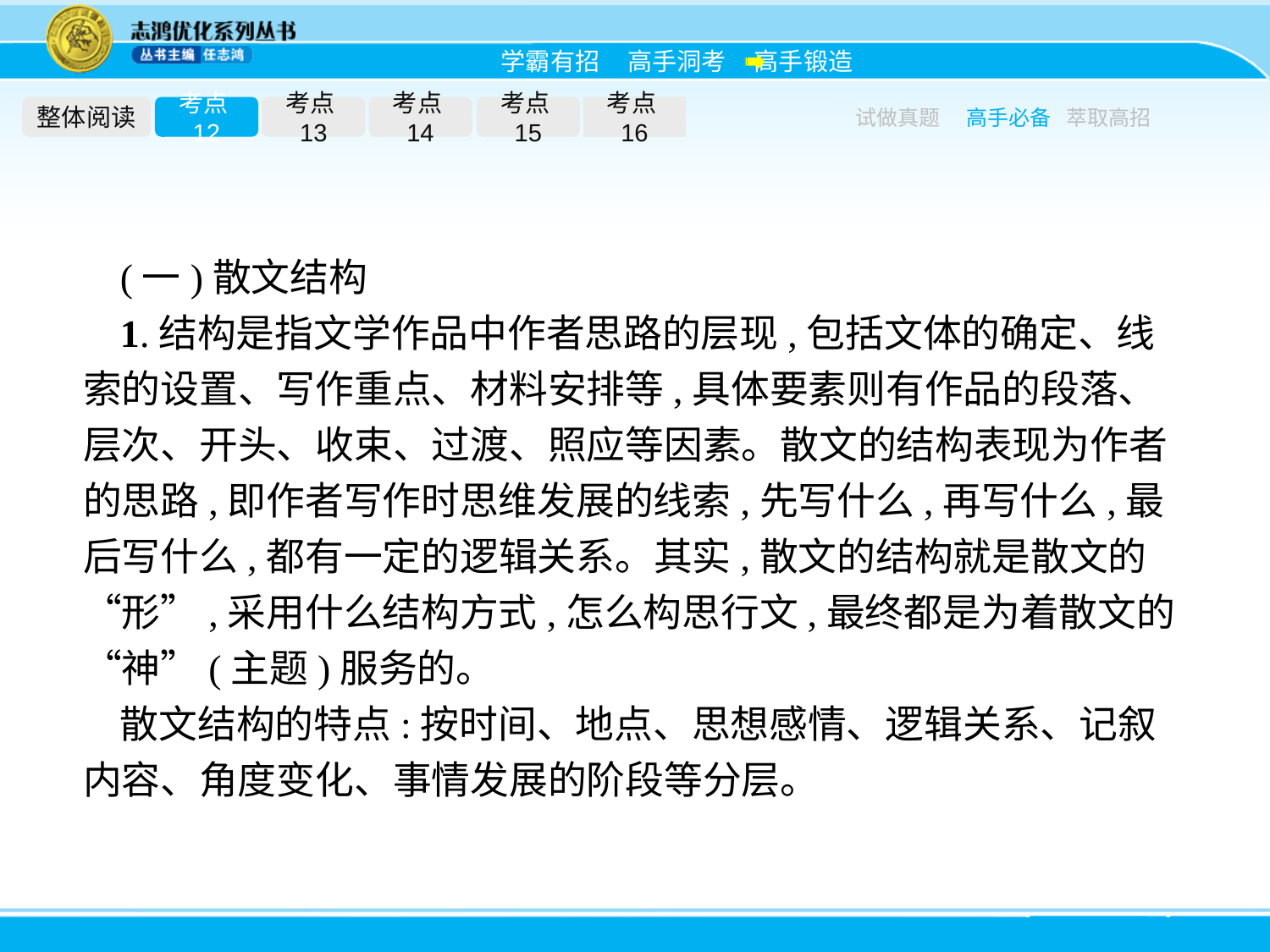

整体阅读
考点12
考点13
考点14
考点15
考点16
试做真题
高手必备
萃取高招
(一)散文结构
1.结构是指文学作品中作者思路的层现,包括文体的确定、线索的设置、写作重点、材料安排等,具体要素则有作品的段落、层次、开头、收束、过渡、照应等因素。散文的结构表现为作者的思路,即作者写作时思维发展的线索,先写什么,再写什么,最后写什么,都有一定的逻辑关系。其实,散文的结构就是散文的“形”,采用什么结构方式,怎么构思行文,最终都是为着散文的“神”(主题)服务的。
散文结构的特点:按时间、地点、思想感情、逻辑关系、记叙内容、角度变化、事情发展的阶段等分层。